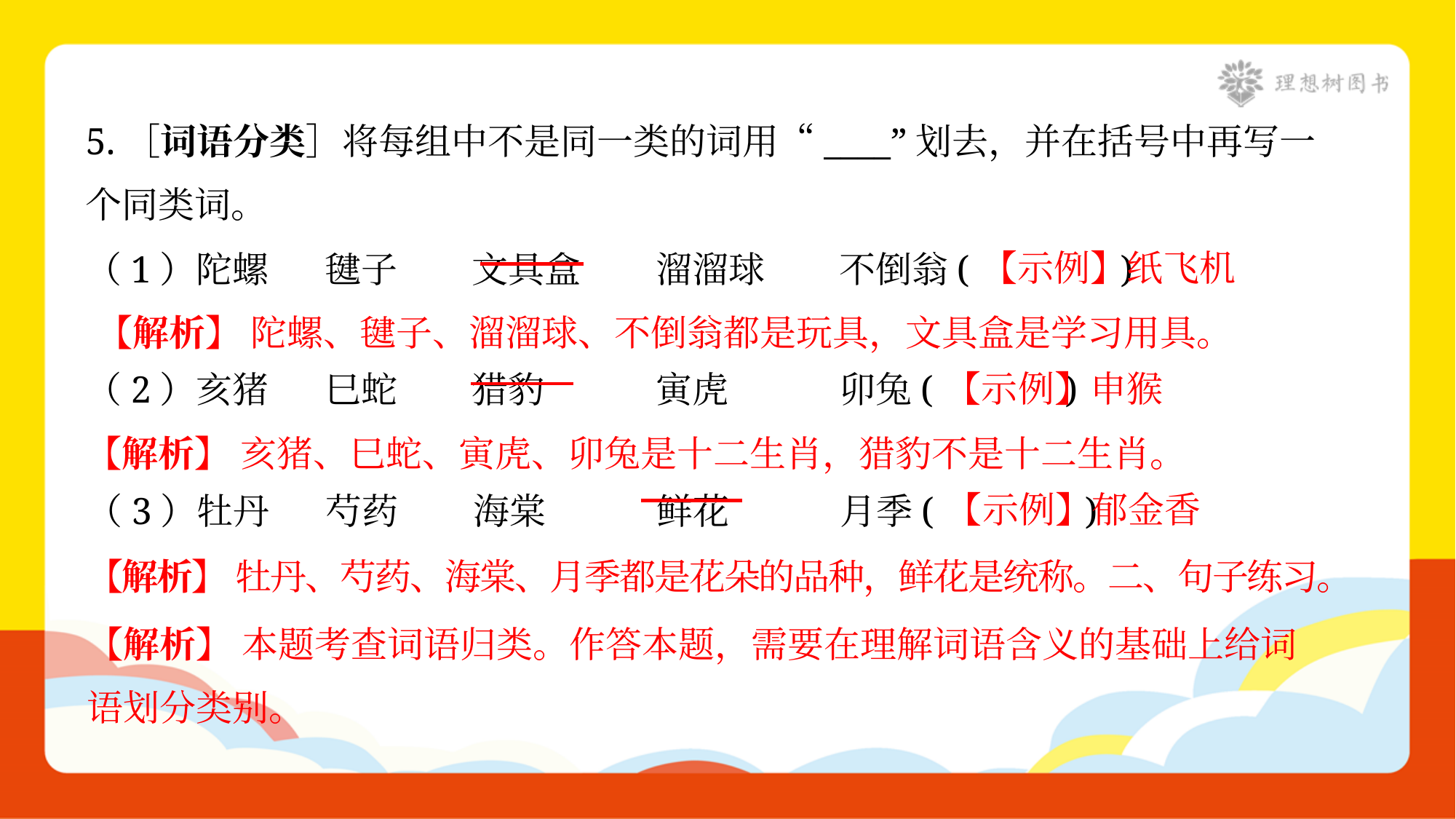

5.［词语分类］将每组中不是同一类的词用“____”划去，并在括号中再写一
个同类词。
【示例】纸飞机
（1）陀螺	毽子	文具盒	溜溜球	不倒翁(                )
【解析】 陀螺、毽子、溜溜球、不倒翁都是玩具，文具盒是学习用具。
【示例】申猴
（2）亥猪	巳蛇	猎豹	寅虎	卯兔(              )
【解析】 亥猪、巳蛇、寅虎、卯兔是十二生肖，猎豹不是十二生肖。
【示例】郁金香
（3）牡丹	芍药	海棠	鲜花	月季(                )
【解析】 牡丹、芍药、海棠、月季都是花朵的品种，鲜花是统称。二、句子练习。
【解析】 本题考查词语归类。作答本题，需要在理解词语含义的基础上给词
语划分类别。